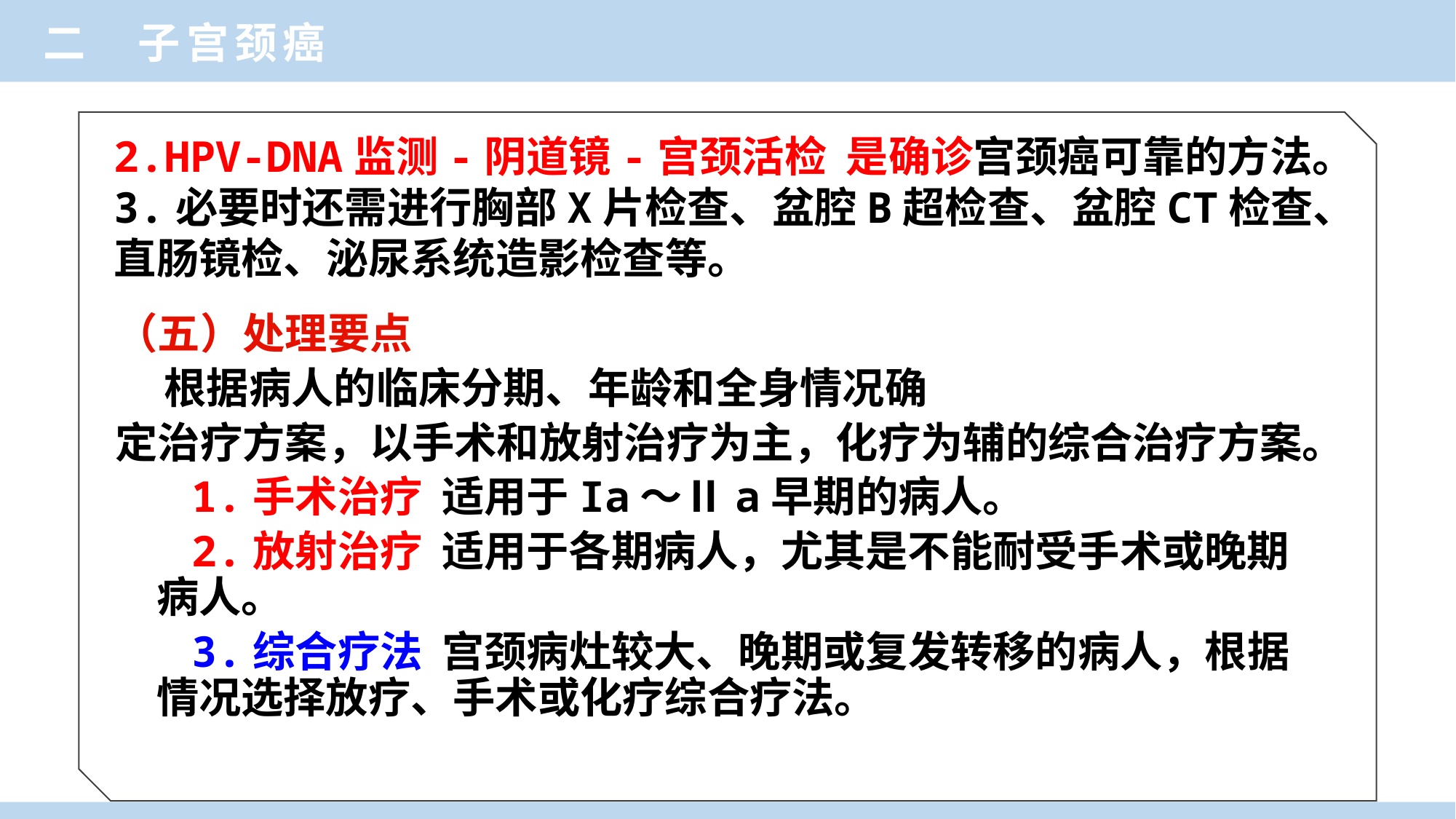

二   子宫颈癌

2.HPV-DNA监测-阴道镜-宫颈活检  是确诊宫颈癌可靠的方法。
3.必要时还需进行胸部X片检查、盆腔B超检查、盆腔CT检查、直肠镜检、泌尿系统造影检查等。
（五）处理要点
    根据病人的临床分期、年龄和全身情况确
定治疗方案，以手术和放射治疗为主，化疗为辅的综合治疗方案。
   1.手术治疗  适用于Ia～Ⅱa早期的病人。
   2.放射治疗  适用于各期病人，尤其是不能耐受手术或晚期病人。
   3.综合疗法  宫颈病灶较大、晚期或复发转移的病人，根据情况选择放疗、手术或化疗综合疗法。